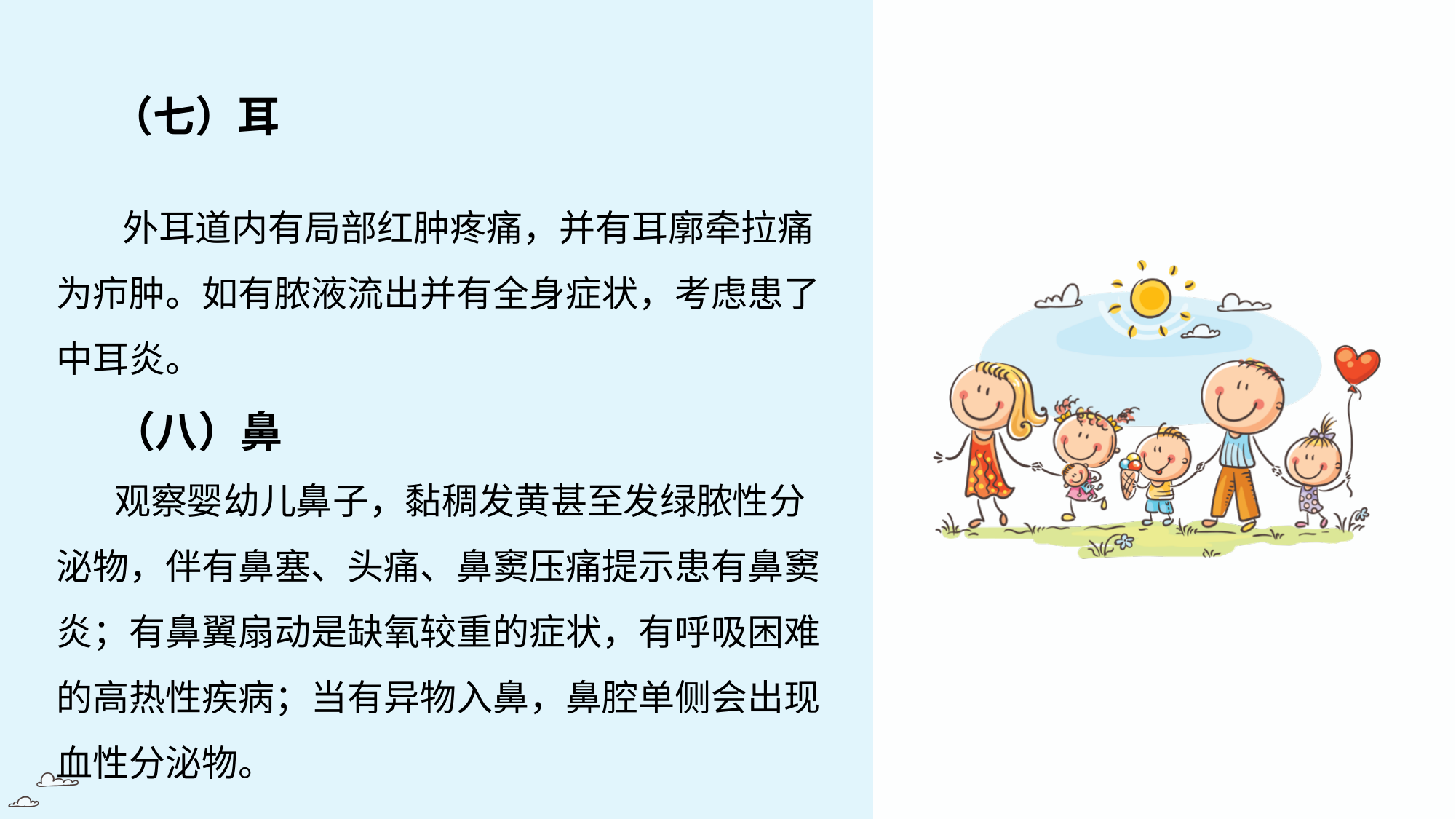

（七）耳
       外耳道内有局部红肿疼痛，并有耳廓牵拉痛为疖肿。如有脓液流出并有全身症状，考虑患了中耳炎。
     （八）鼻
      观察婴幼儿鼻子，黏稠发黄甚至发绿脓性分泌物，伴有鼻塞、头痛、鼻窦压痛提示患有鼻窦炎；有鼻翼扇动是缺氧较重的症状，有呼吸困难的高热性疾病；当有异物入鼻，鼻腔单侧会出现血性分泌物。